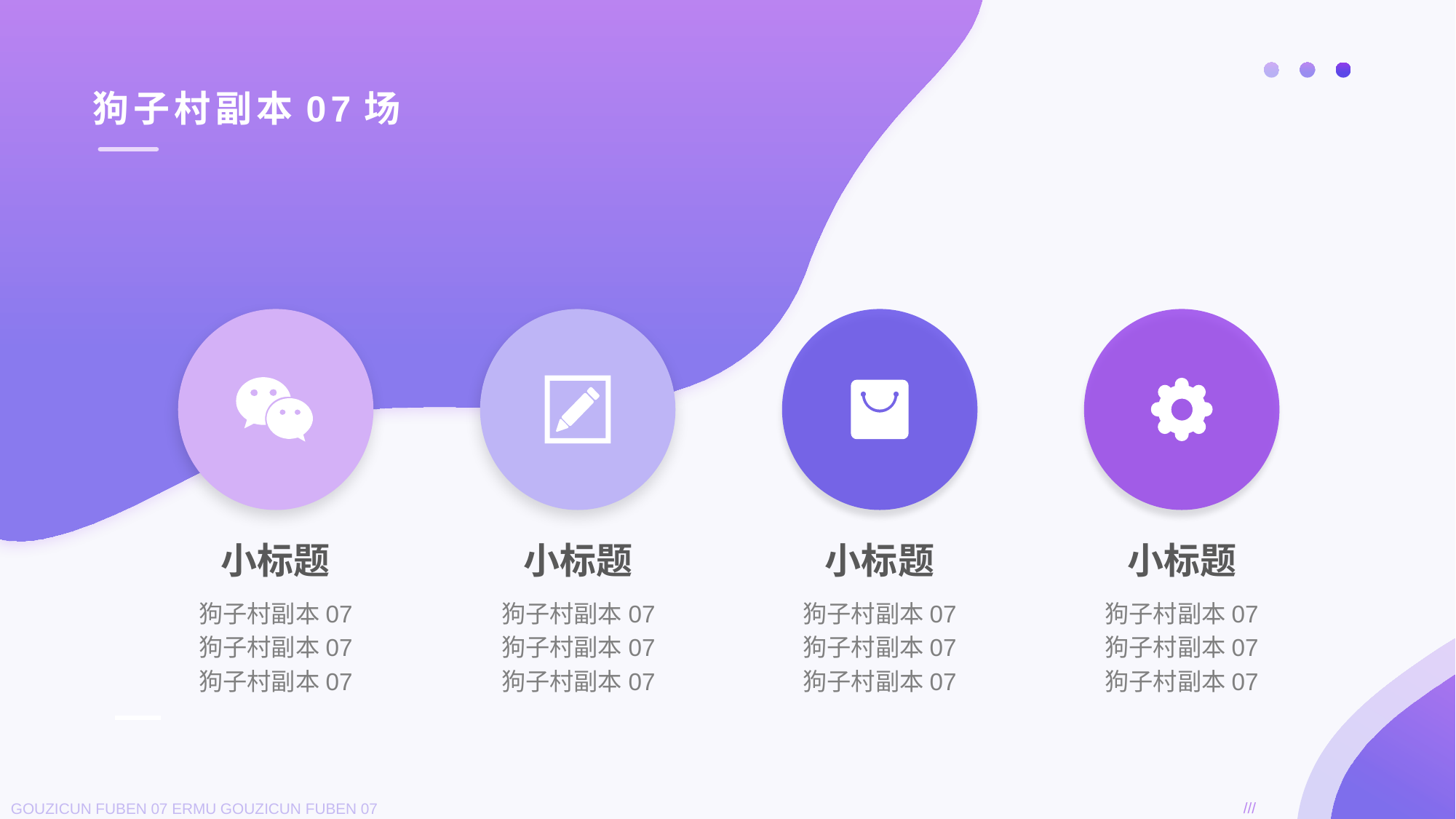

狗子村副本07场

小标题
狗子村副本07
狗子村副本07
狗子村副本07

小标题
狗子村副本07
狗子村副本07
狗子村副本07

小标题
狗子村副本07
狗子村副本07
狗子村副本07

小标题
狗子村副本07
狗子村副本07
狗子村副本07

///
GOUZICUN FUBEN 07 ERMU GOUZICUN FUBEN 07